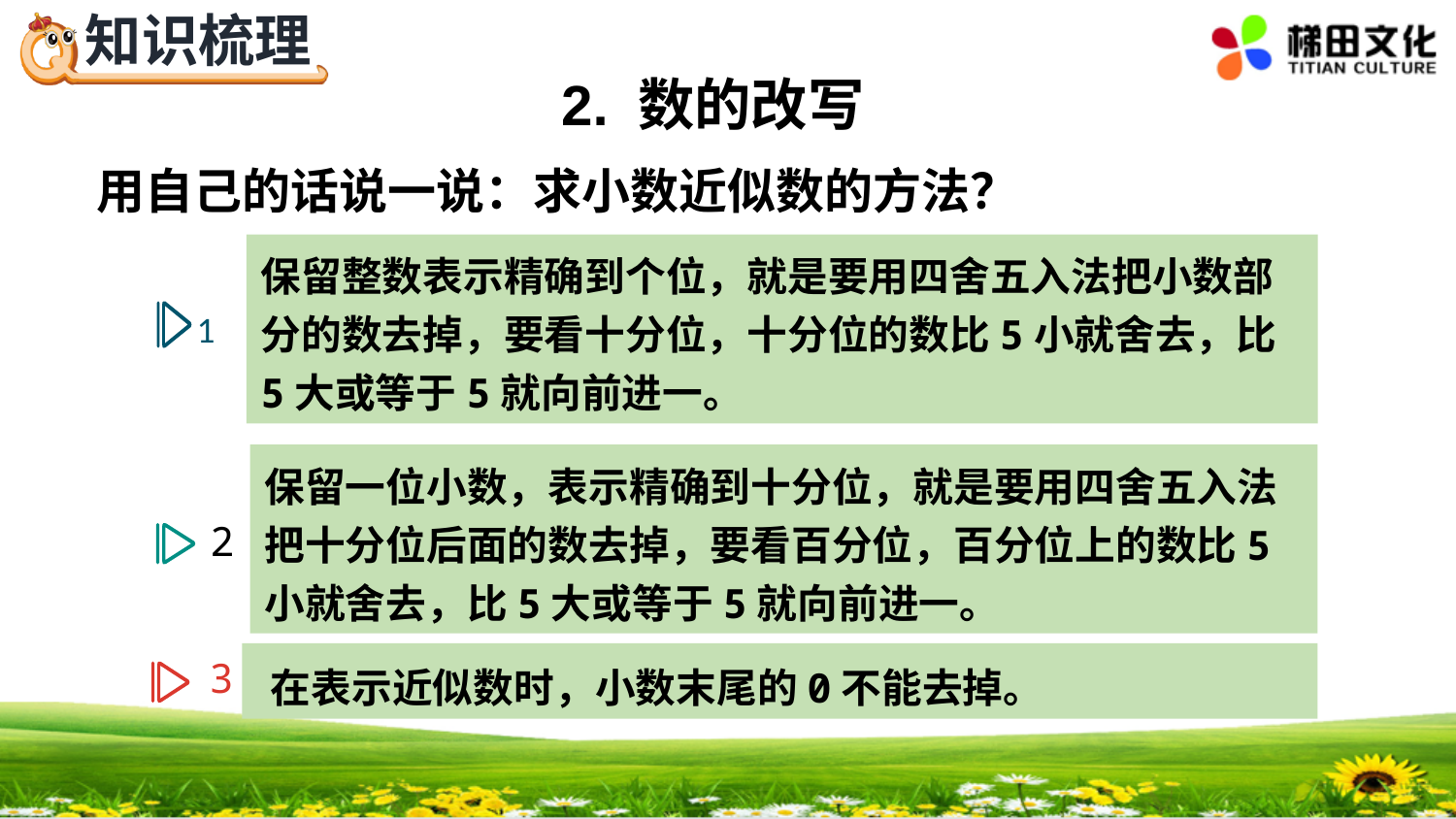

2. 数的改写
用自己的话说一说：求小数近似数的方法？
保留整数表示精确到个位，就是要用四舍五入法把小数部分的数去掉，要看十分位，十分位的数比5小就舍去，比5大或等于5就向前进一。
1

保留一位小数，表示精确到十分位，就是要用四舍五入法把十分位后面的数去掉，要看百分位，百分位上的数比5小就舍去，比5大或等于5就向前进一。
2

3

在表示近似数时，小数末尾的0不能去掉。